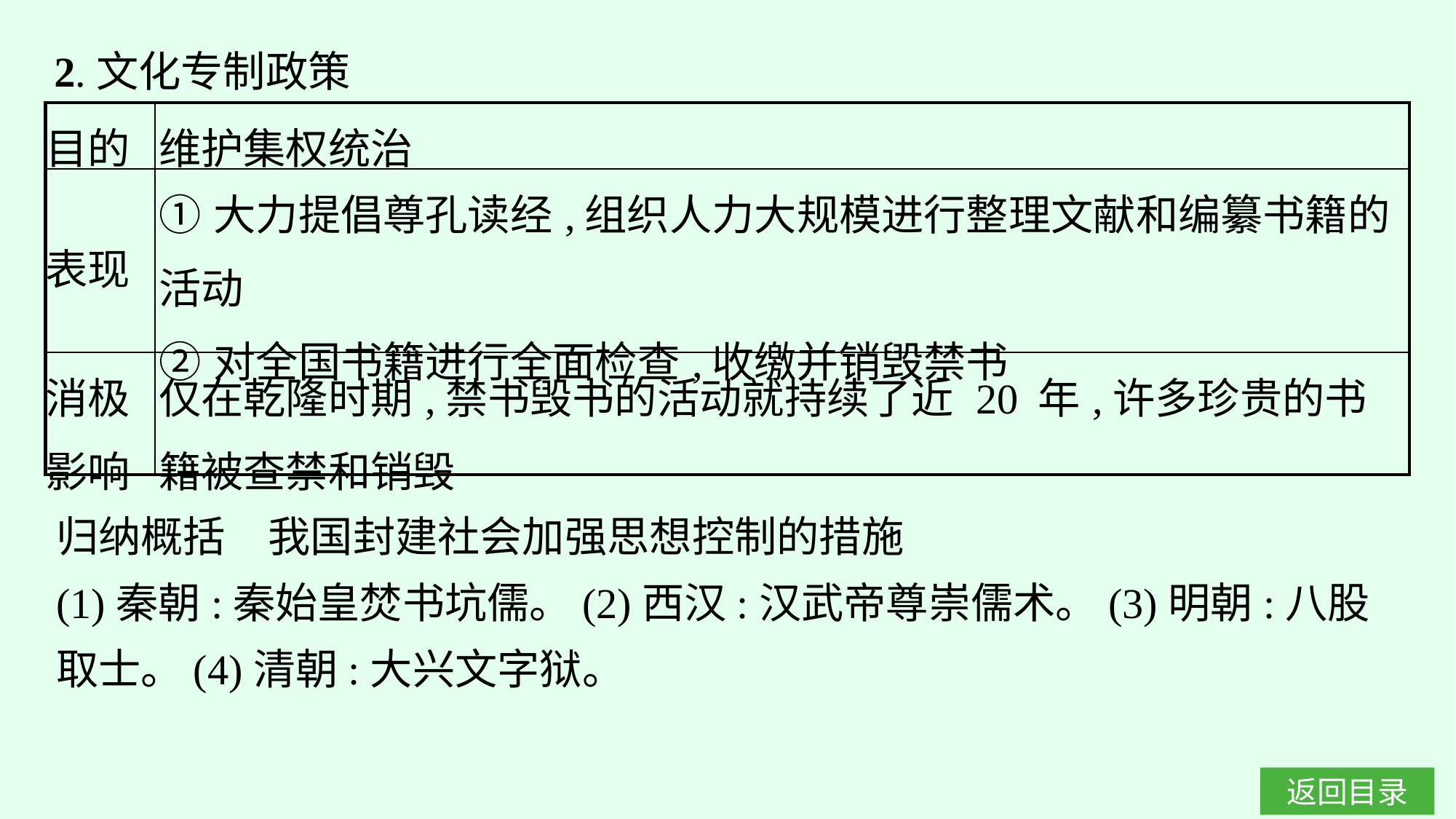

2.文化专制政策
| 目的 | 维护集权统治 |
| --- | --- |
| 表现 | ①大力提倡尊孔读经,组织人力大规模进行整理文献和编纂书籍的活动 ②对全国书籍进行全面检查,收缴并销毁禁书 |
| 消极 影响 | 仅在乾隆时期,禁书毁书的活动就持续了近 20 年,许多珍贵的书籍被查禁和销毁 |
归纳概括　我国封建社会加强思想控制的措施
(1)秦朝:秦始皇焚书坑儒。(2)西汉:汉武帝尊崇儒术。(3)明朝:八股取士。(4)清朝:大兴文字狱。